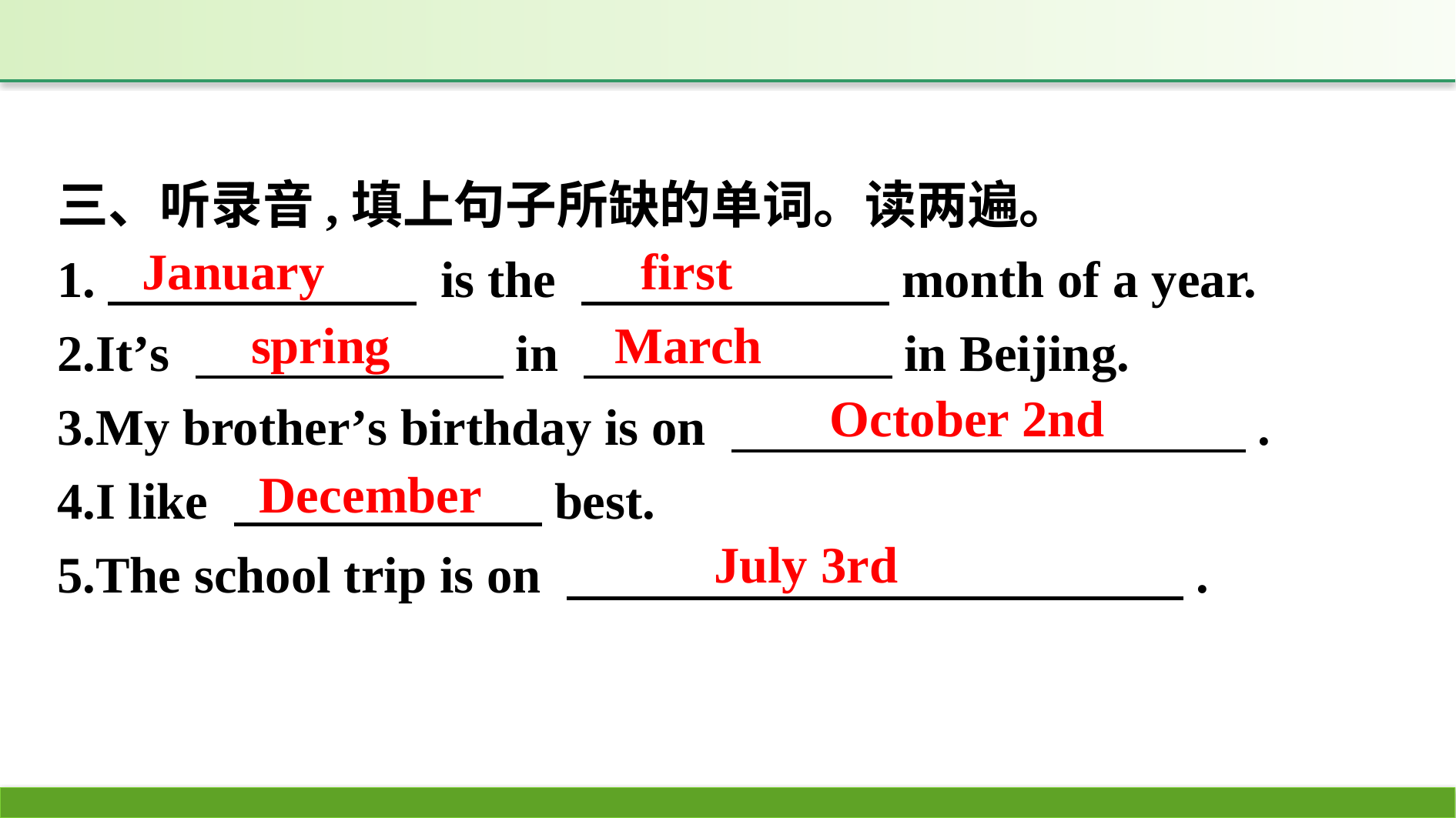

三、听录音,填上句子所缺的单词。读两遍。
1.　　　　　　 is the 　　　　　　month of a year.
2.It’s 　　　　　　in 　　　　　　in Beijing.
3.My brother’s birthday is on 　　　　　　　　　　.
4.I like 　　　　　　best.
5.The school trip is on 　　　　　　　　　　　　.
January
first
spring
March
October 2nd
December
July 3rd